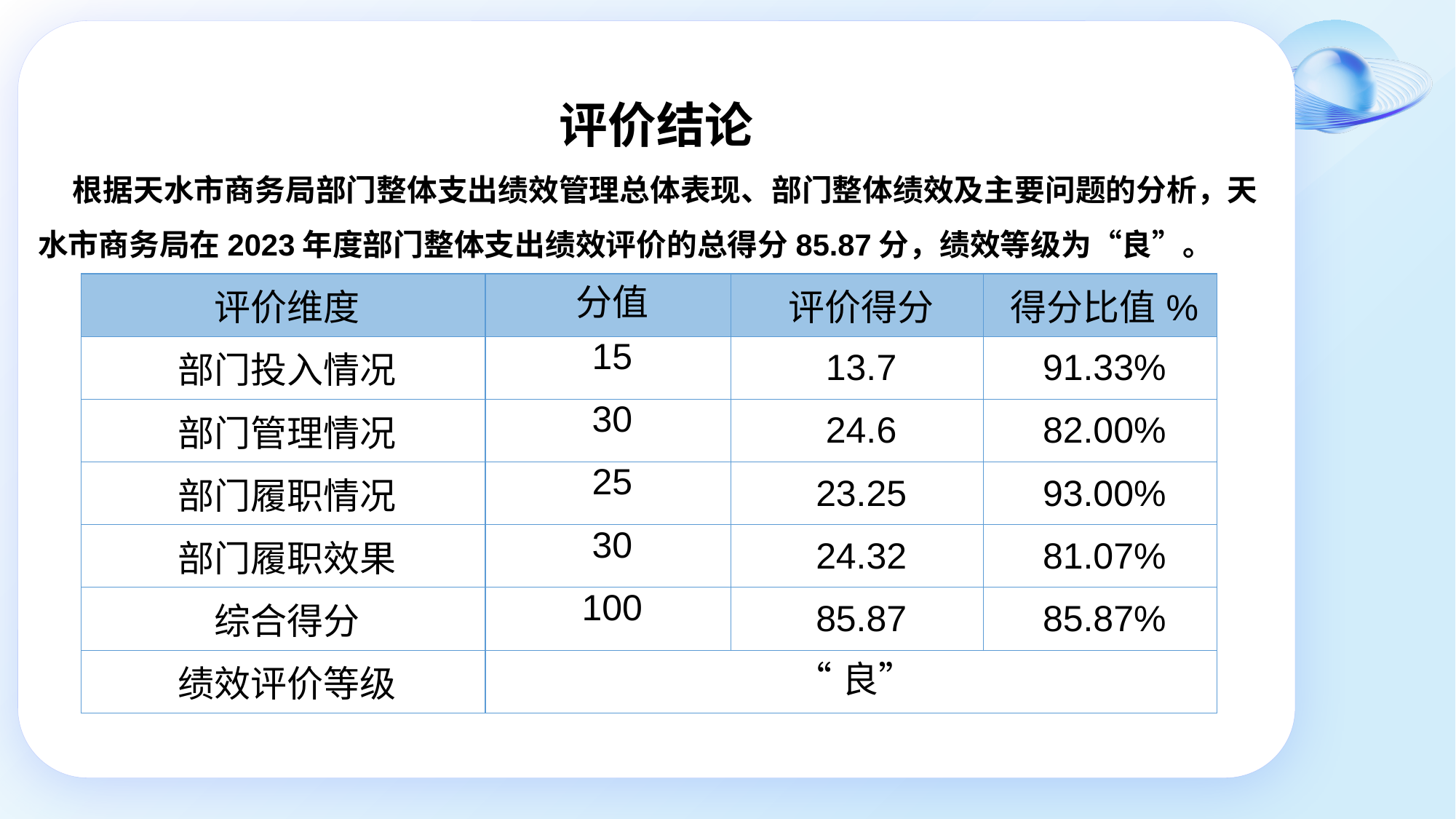

评价结论
    根据天水市商务局部门整体支出绩效管理总体表现、部门整体绩效及主要问题的分析，天水市商务局在2023年度部门整体支出绩效评价的总得分85.87分，绩效等级为“良”。

| 评价维度 | 分值 | 评价得分 | 得分比值% |
| --- | --- | --- | --- |
| 部门投入情况 | 15 | 13.7 | 91.33% |
| 部门管理情况 | 30 | 24.6 | 82.00% |
| 部门履职情况 | 25 | 23.25 | 93.00% |
| 部门履职效果 | 30 | 24.32 | 81.07% |
| 综合得分 | 100 | 85.87 | 85.87% |
| 绩效评价等级 | “良” |  |  |